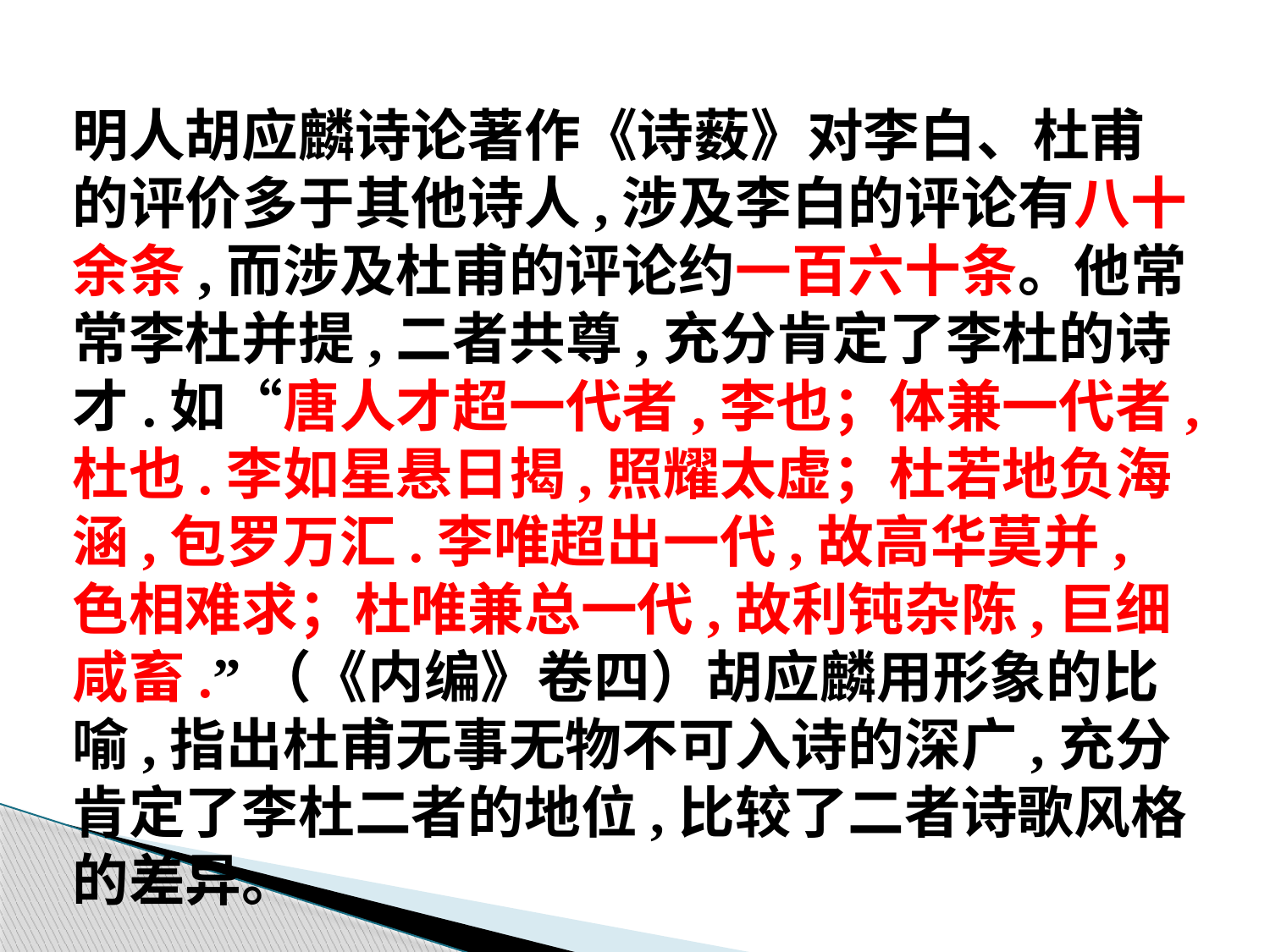

明人胡应麟诗论著作《诗薮》对李白、杜甫的评价多于其他诗人,涉及李白的评论有八十余条,而涉及杜甫的评论约一百六十条。他常常李杜并提,二者共尊,充分肯定了李杜的诗才.如“唐人才超一代者,李也；体兼一代者,杜也.李如星悬日揭,照耀太虚；杜若地负海涵,包罗万汇.李唯超出一代,故高华莫并,色相难求；杜唯兼总一代,故利钝杂陈,巨细咸畜.”（《内编》卷四）胡应麟用形象的比喻,指出杜甫无事无物不可入诗的深广,充分肯定了李杜二者的地位,比较了二者诗歌风格的差异。